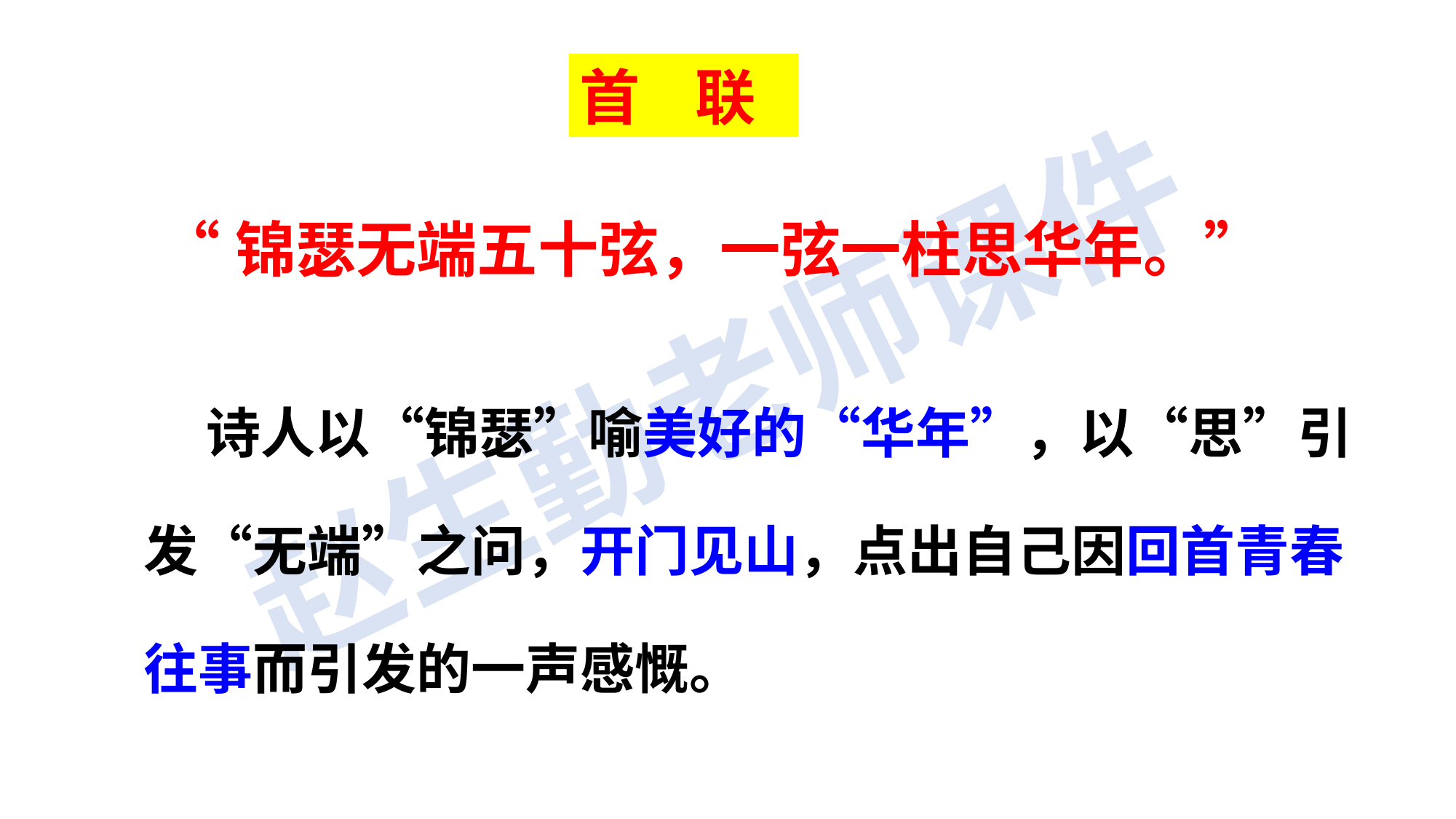

首    联
“锦瑟无端五十弦，一弦一柱思华年。”
    诗人以“锦瑟”喻美好的“华年”，以“思”引发“无端”之问，开门见山，点出自己因回首青春往事而引发的一声感慨。